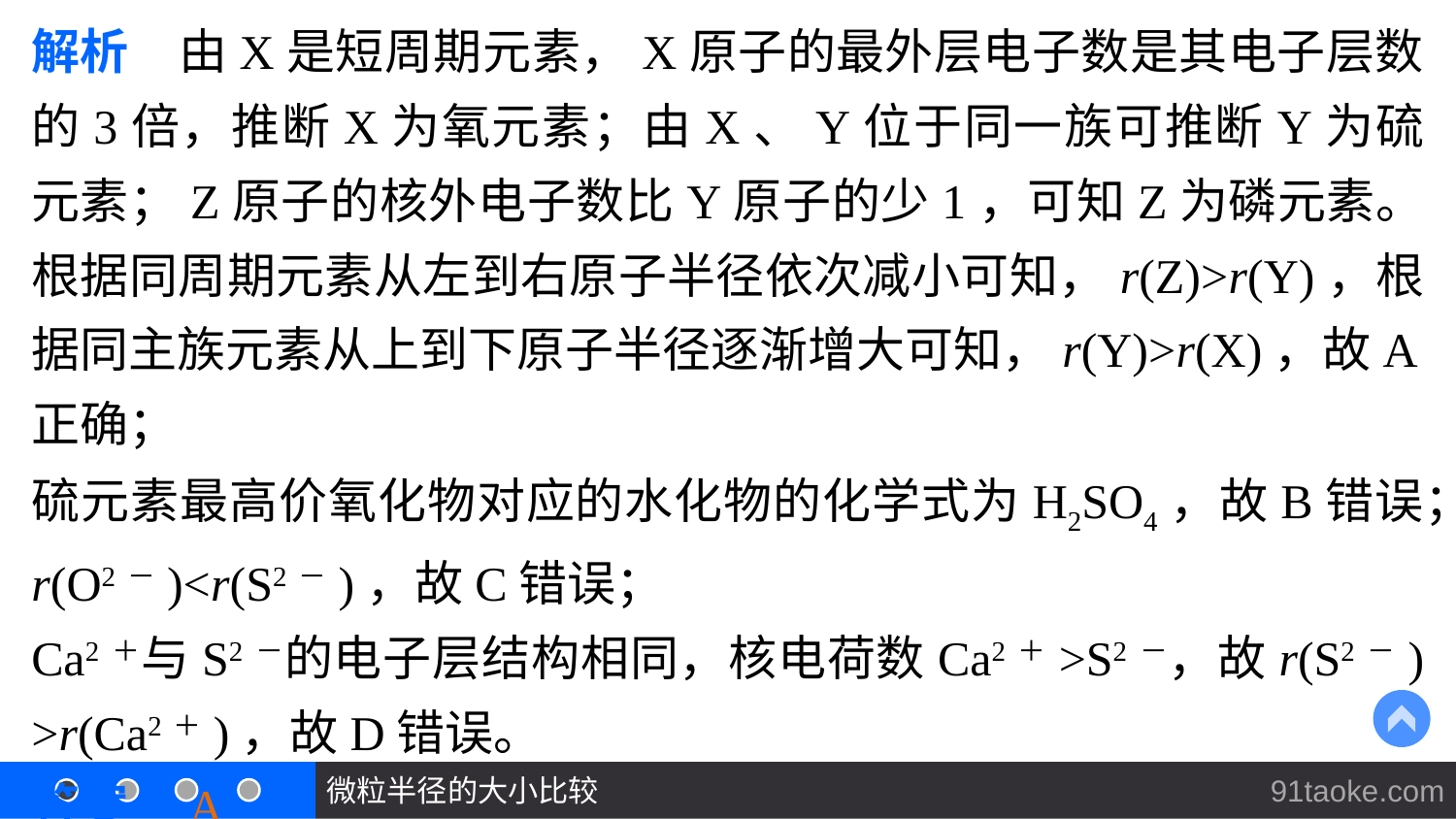

解析　由X是短周期元素，X原子的最外层电子数是其电子层数的3倍，推断X为氧元素；由X、Y位于同一族可推断Y为硫元素；Z原子的核外电子数比Y原子的少1，可知Z为磷元素。根据同周期元素从左到右原子半径依次减小可知，r(Z)>r(Y)，根据同主族元素从上到下原子半径逐渐增大可知，r(Y)>r(X)，故A正确；
硫元素最高价氧化物对应的水化物的化学式为H2SO4，故B错误；
r(O2－)<r(S2－)，故C错误；
Ca2＋与S2－的电子层结构相同，核电荷数Ca2＋>S2－，故r(S2－) >r(Ca2＋)，故D错误。
答案　A